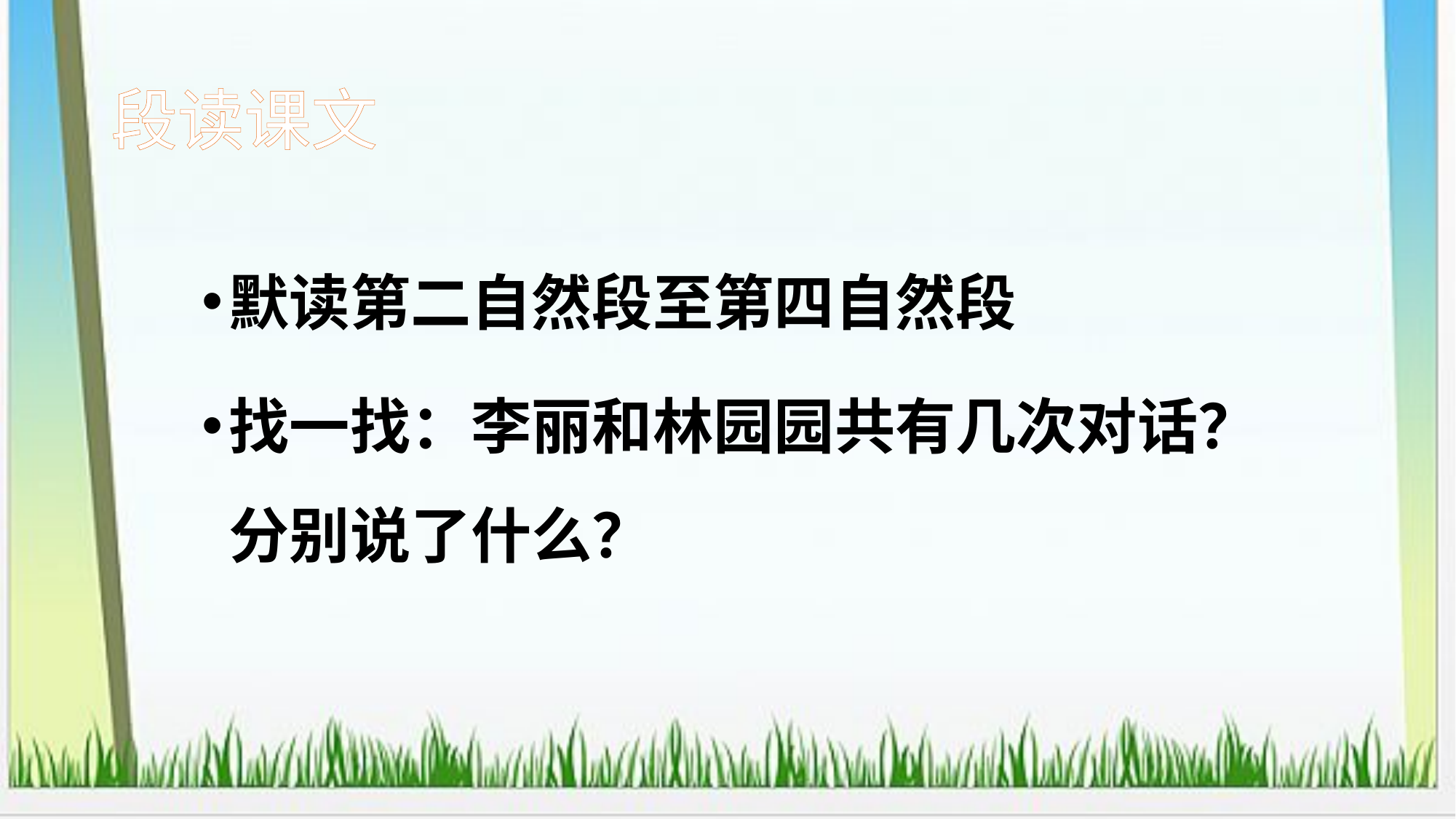

# 段读课文
默读第二自然段至第四自然段
找一找：李丽和林园园共有几次对话？分别说了什么？